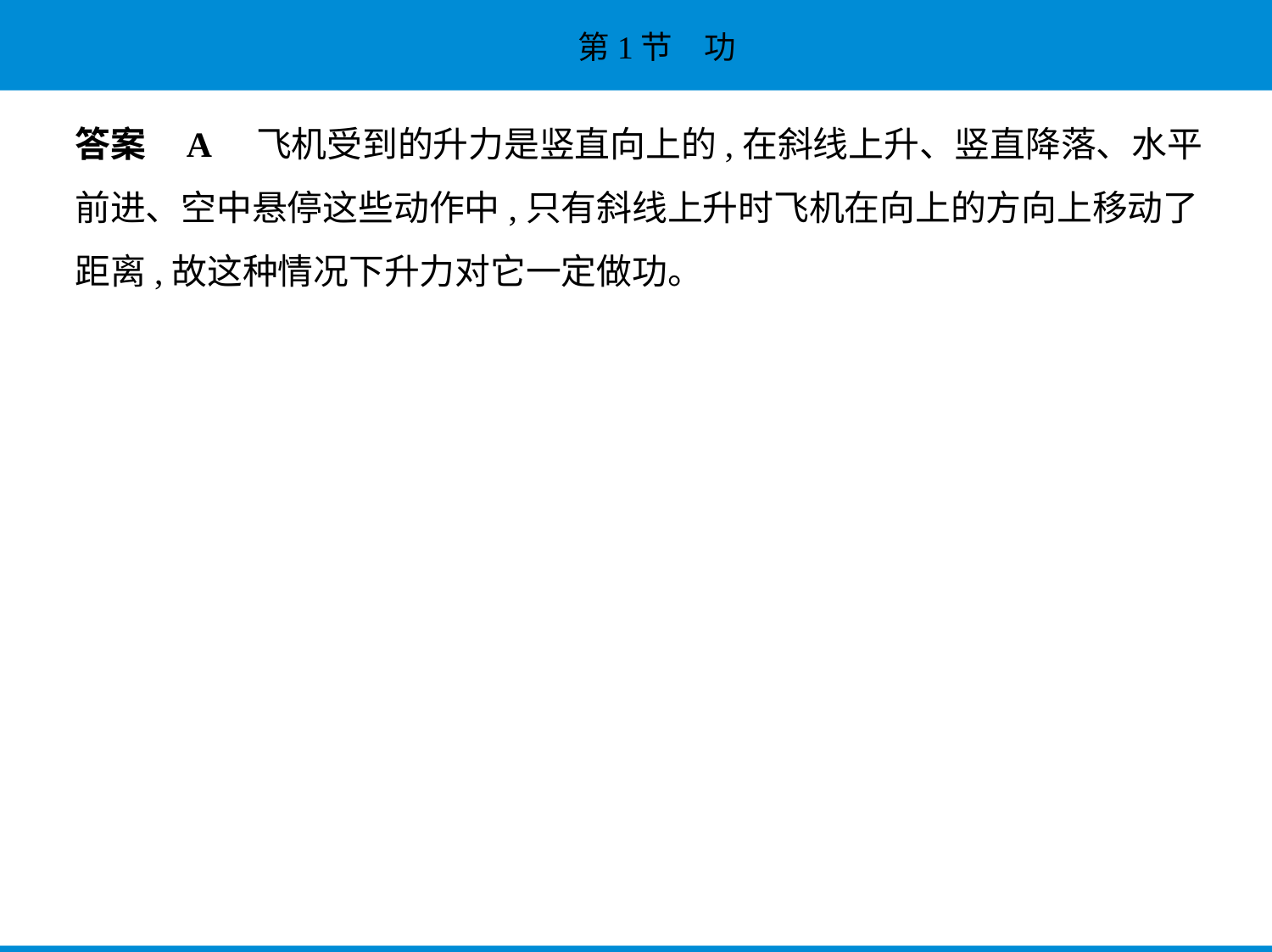

答案    A　飞机受到的升力是竖直向上的,在斜线上升、竖直降落、水平
前进、空中悬停这些动作中,只有斜线上升时飞机在向上的方向上移动了
距离,故这种情况下升力对它一定做功。